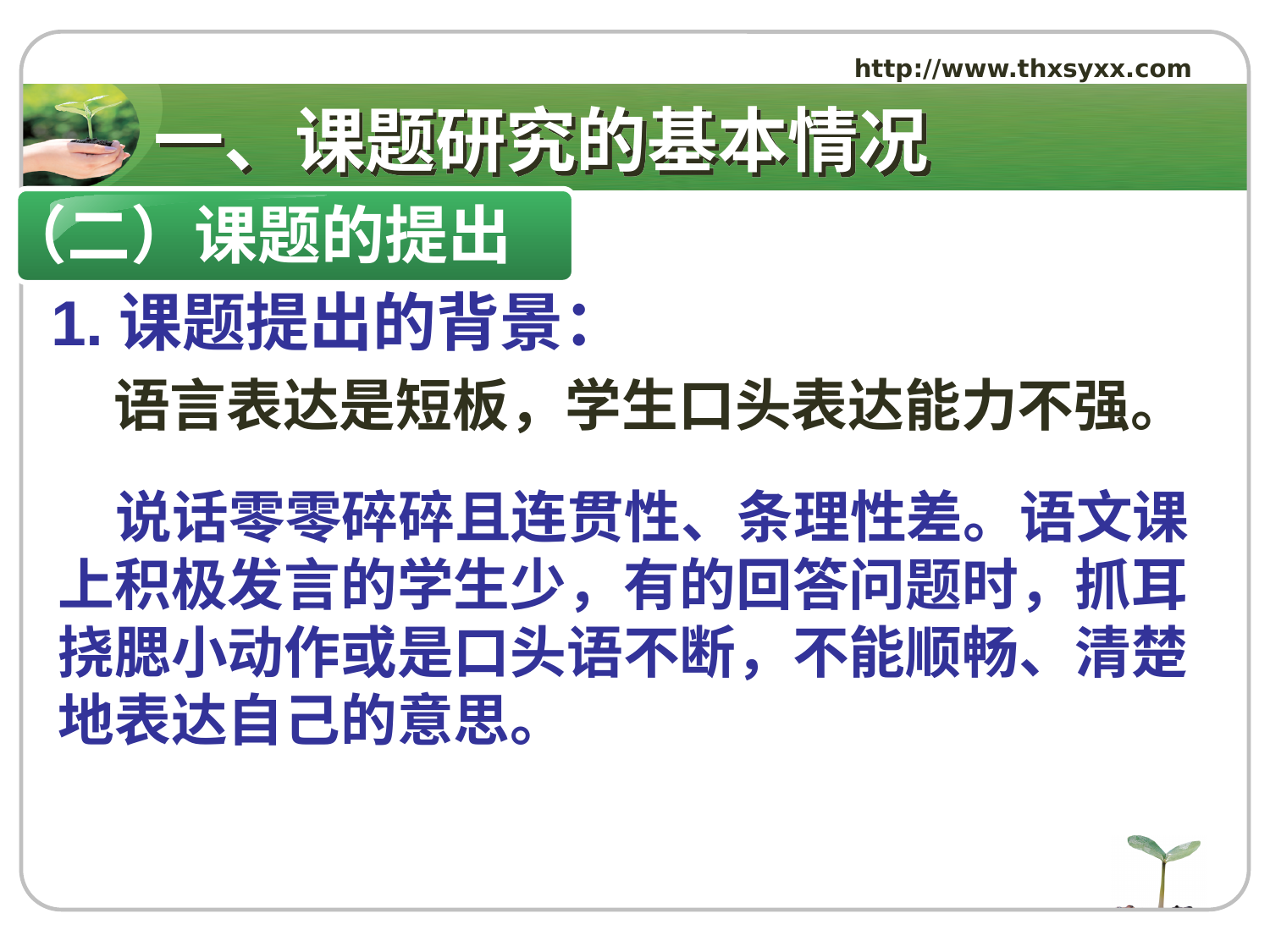

http://www.thxsyxx.com
# 一、课题研究的基本情况
（二）课题的提出

 1.课题提出的背景：
     语言表达是短板，学生口头表达能力不强。
     说话零零碎碎且连贯性、条理性差。语文课上积极发言的学生少，有的回答问题时，抓耳挠腮小动作或是口头语不断，不能顺畅、清楚地表达自己的意思。